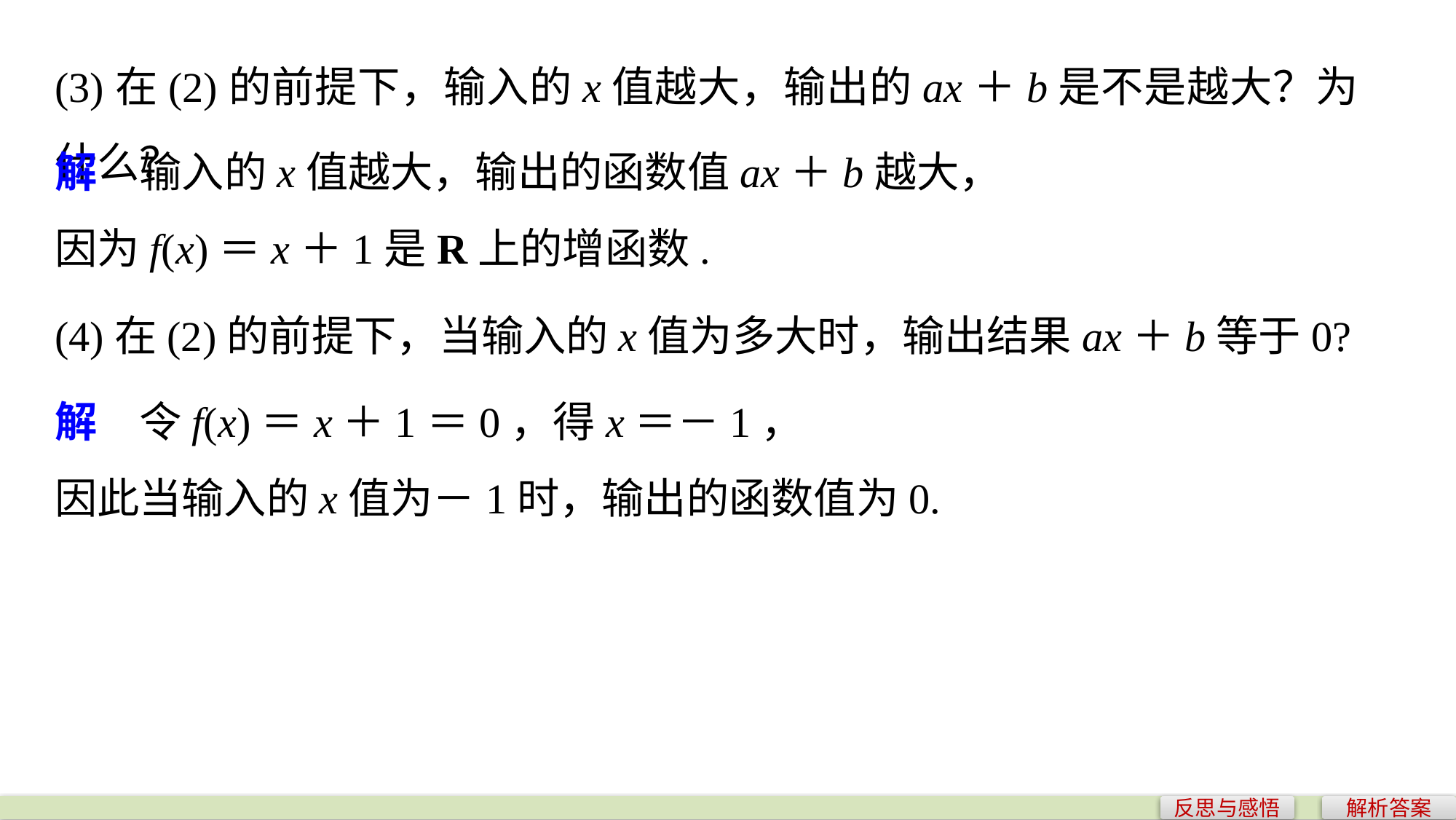

(3)在(2)的前提下，输入的x值越大，输出的ax＋b是不是越大？为什么？
解　输入的x值越大，输出的函数值ax＋b越大，
因为f(x)＝x＋1是R上的增函数.
(4)在(2)的前提下，当输入的x值为多大时，输出结果ax＋b等于0?
解　令f(x)＝x＋1＝0，得x＝－1，
因此当输入的x值为－1时，输出的函数值为0.
反思与感悟
解析答案